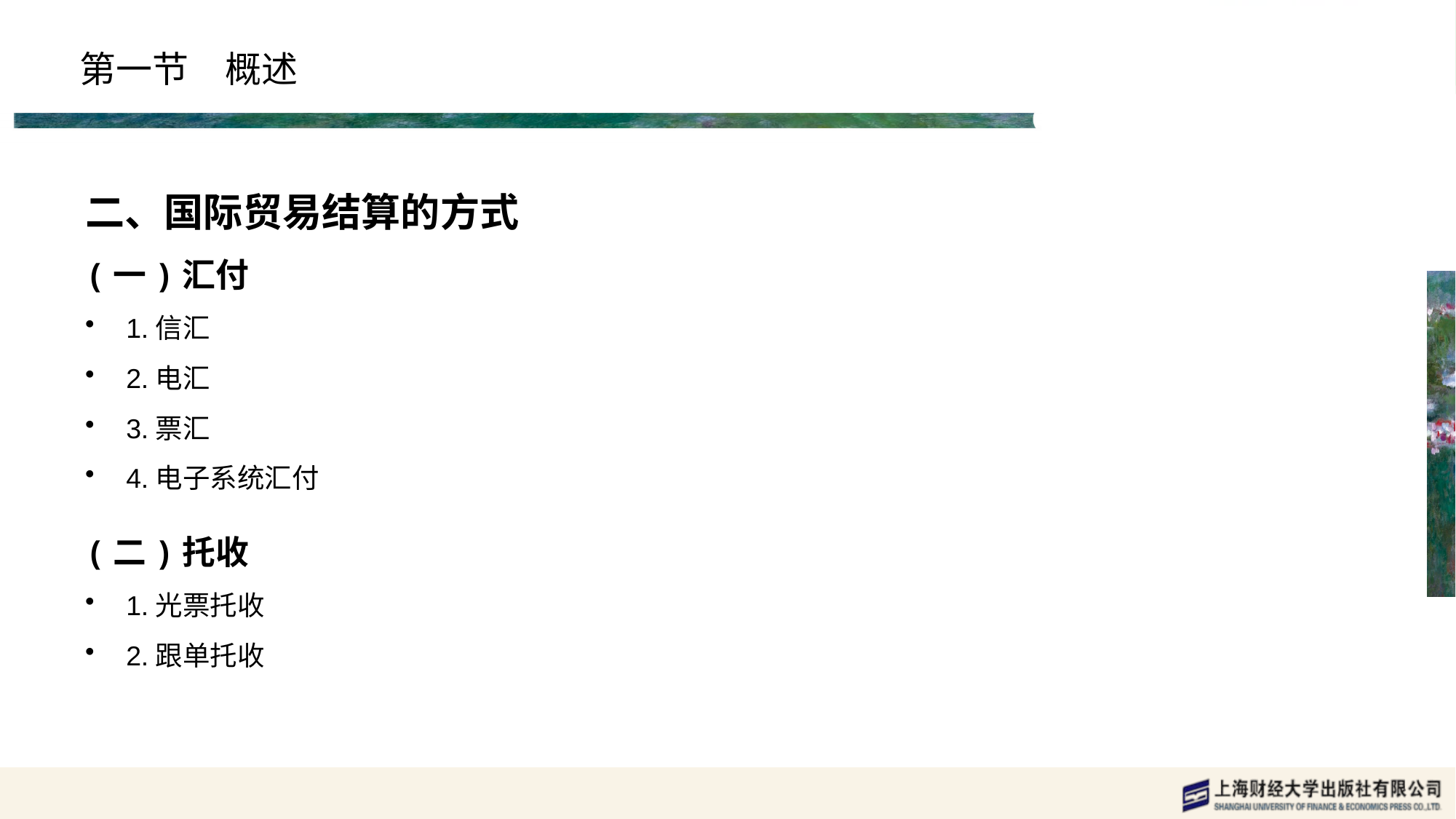

# 第一节　概述
二、国际贸易结算的方式
(一)汇付
1.信汇
2.电汇
3.票汇
4.电子系统汇付
(二)托收
1.光票托收
2.跟单托收